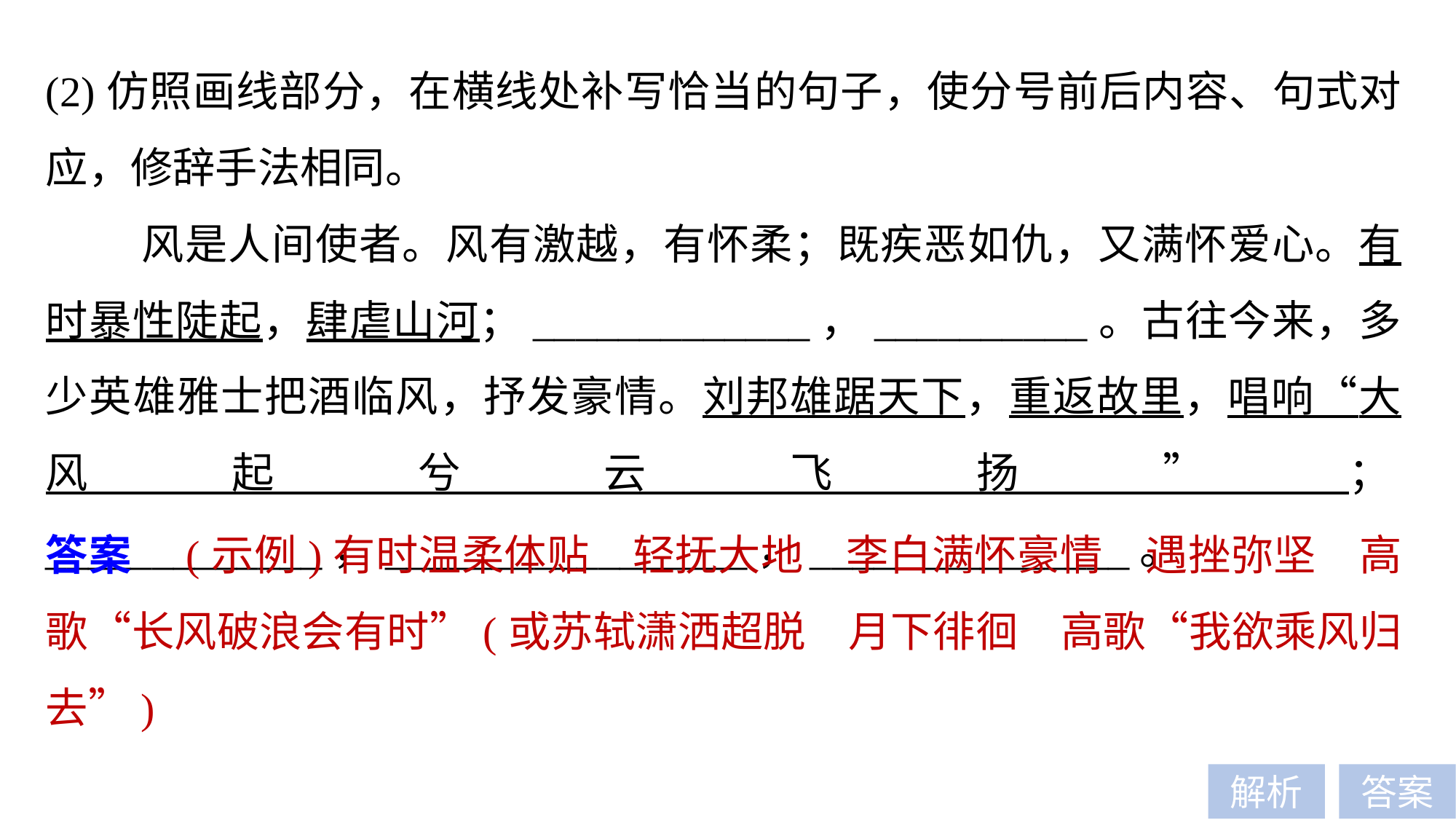

(2)仿照画线部分，在横线处补写恰当的句子，使分号前后内容、句式对应，修辞手法相同。
     风是人间使者。风有激越，有怀柔；既疾恶如仇，又满怀爱心。有时暴性陡起，肆虐山河；_____________，__________。古往今来，多少英雄雅士把酒临风，抒发豪情。刘邦雄踞天下，重返故里，唱响“大风起兮云飞扬”；_____________，_________________，_______________。
答案　(示例)有时温柔体贴　轻抚大地　李白满怀豪情　遇挫弥坚　高歌“长风破浪会有时”(或苏轼潇洒超脱　月下徘徊　高歌“我欲乘风归去”)
解析
答案